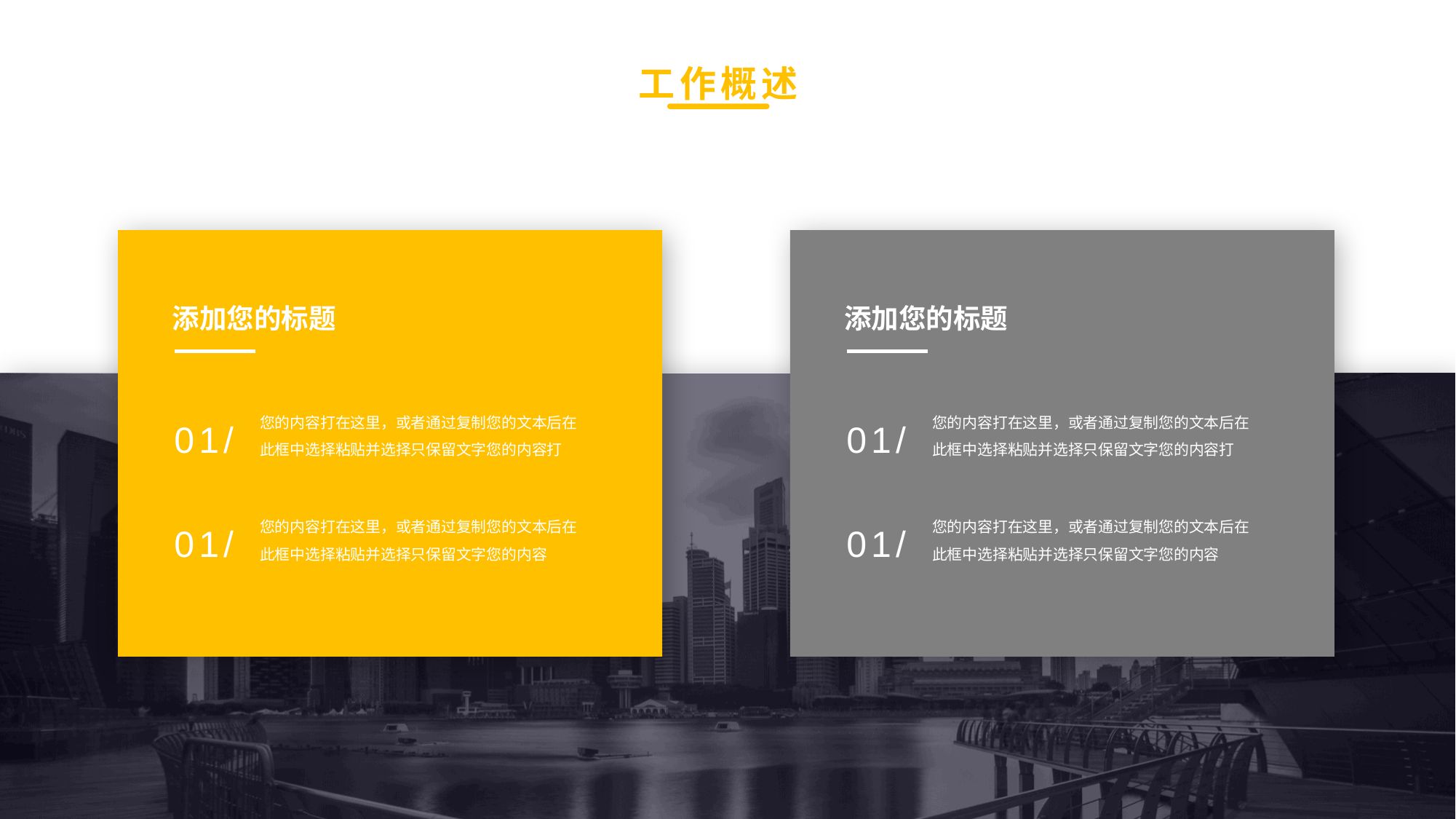

工作概述

添加您的标题
01/
您的内容打在这里，或者通过复制您的文本后在此框中选择粘贴并选择只保留文字您的内容打
01/
您的内容打在这里，或者通过复制您的文本后在此框中选择粘贴并选择只保留文字您的内容

添加您的标题
01/
您的内容打在这里，或者通过复制您的文本后在此框中选择粘贴并选择只保留文字您的内容打
01/
您的内容打在这里，或者通过复制您的文本后在此框中选择粘贴并选择只保留文字您的内容